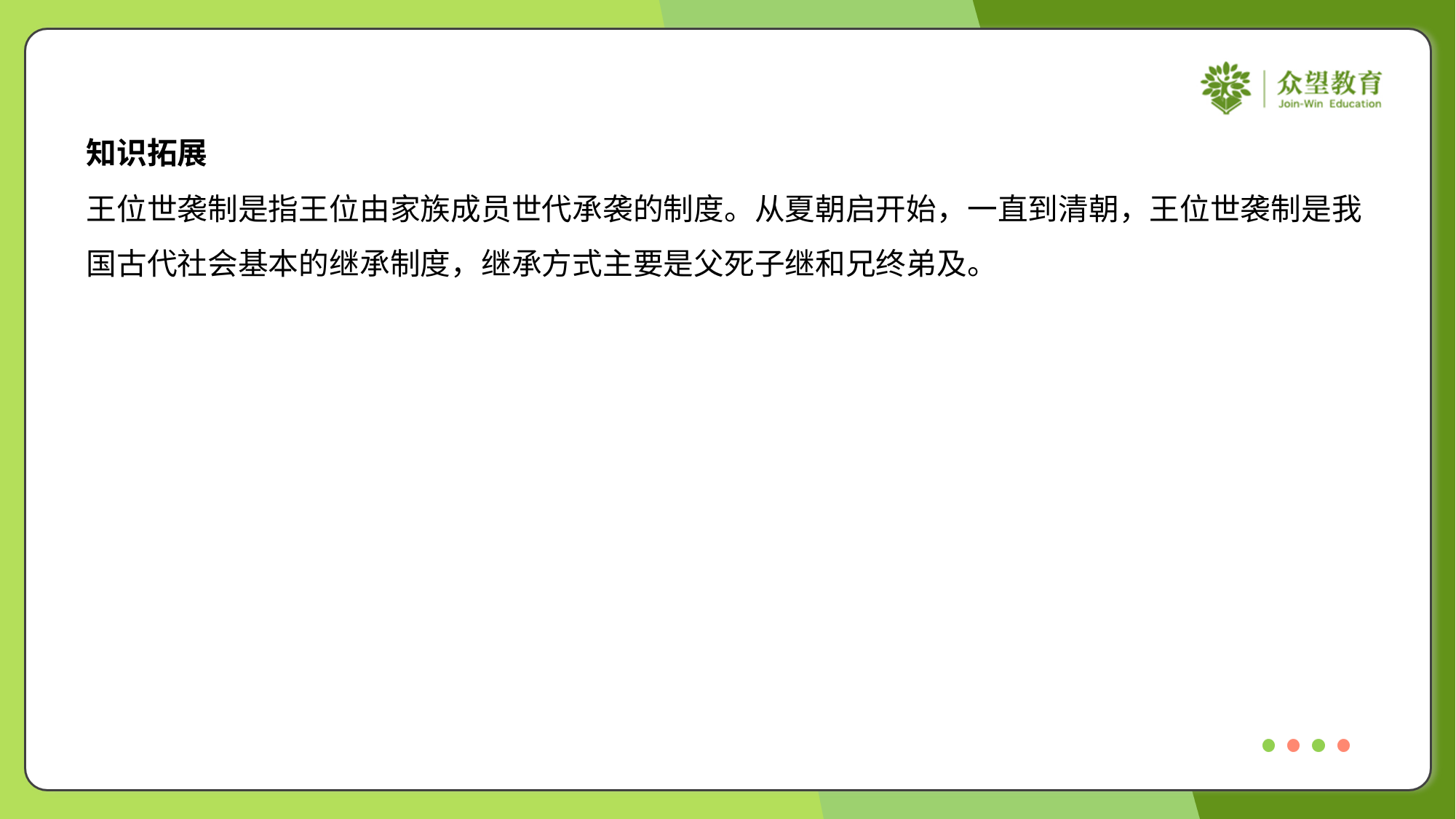

知识拓展
王位世袭制是指王位由家族成员世代承袭的制度。从夏朝启开始，一直到清朝，王位世袭制是我
国古代社会基本的继承制度，继承方式主要是父死子继和兄终弟及。